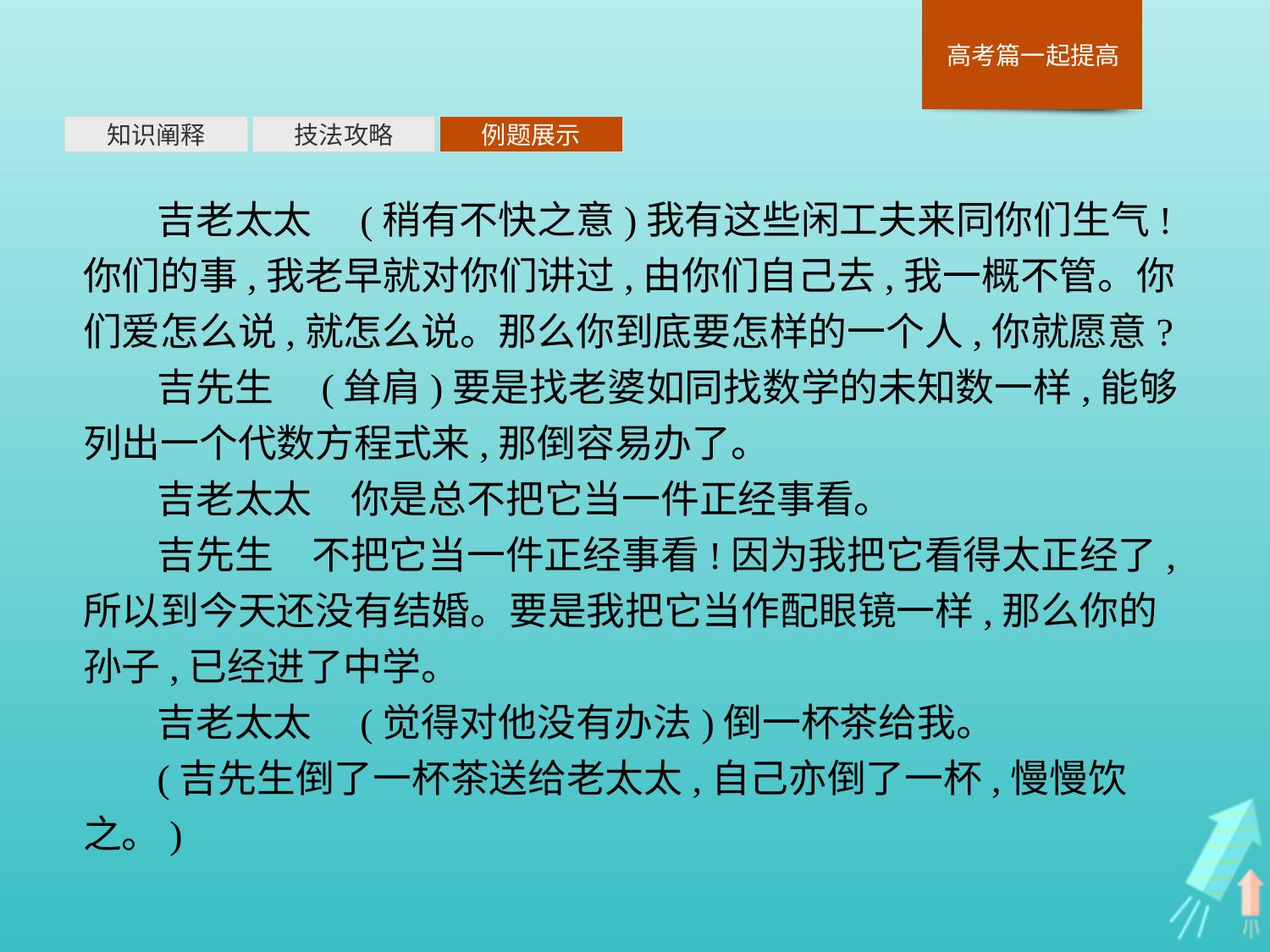

知识阐释
技法攻略
例题展示
吉老太太　(稍有不快之意)我有这些闲工夫来同你们生气!你们的事,我老早就对你们讲过,由你们自己去,我一概不管。你们爱怎么说,就怎么说。那么你到底要怎样的一个人,你就愿意?
吉先生　(耸肩)要是找老婆如同找数学的未知数一样,能够列出一个代数方程式来,那倒容易办了。
吉老太太　你是总不把它当一件正经事看。
吉先生　不把它当一件正经事看!因为我把它看得太正经了,所以到今天还没有结婚。要是我把它当作配眼镜一样,那么你的孙子,已经进了中学。
吉老太太　(觉得对他没有办法)倒一杯茶给我。
(吉先生倒了一杯茶送给老太太,自己亦倒了一杯,慢慢饮之。)